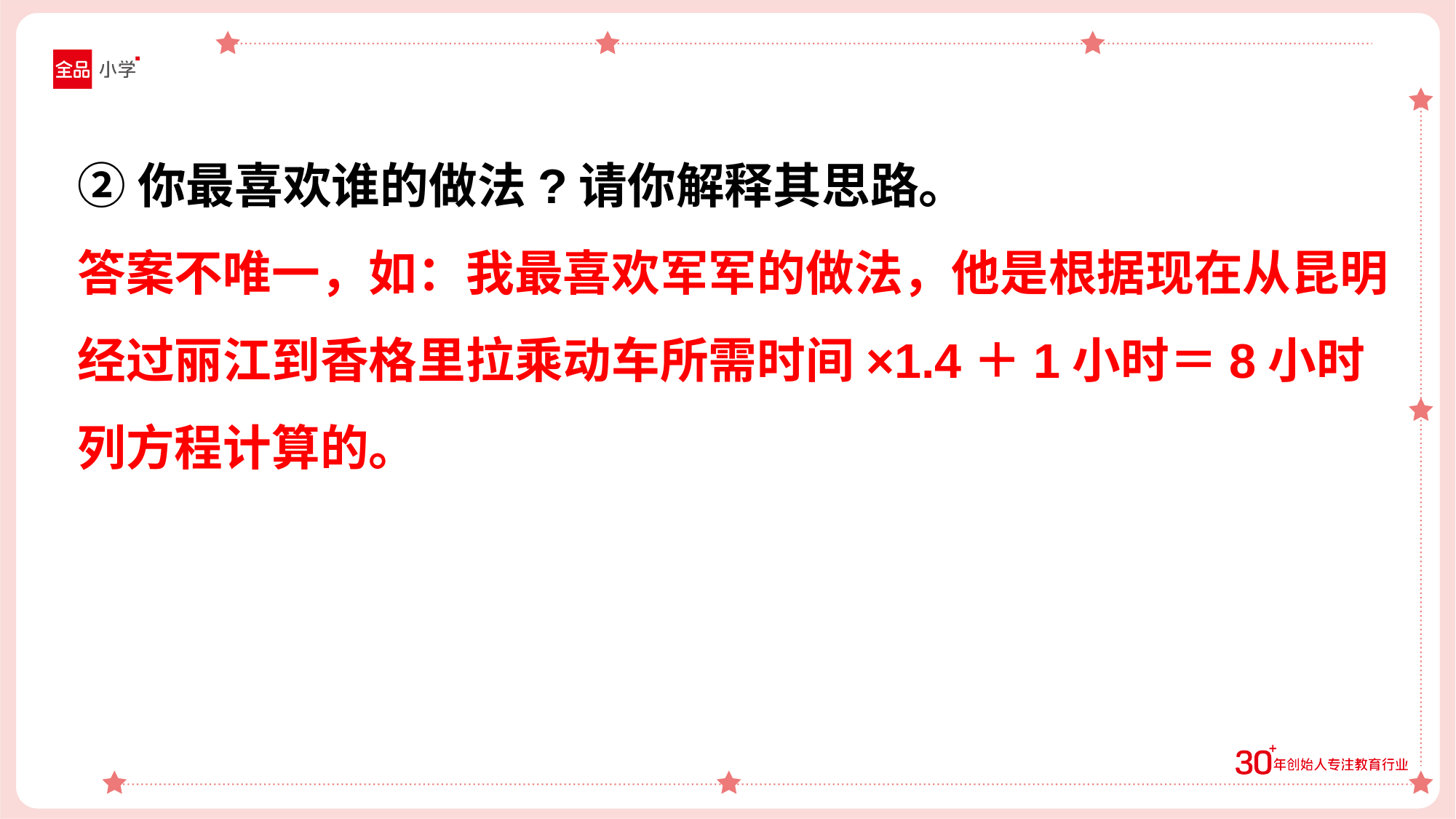

②你最喜欢谁的做法?请你解释其思路。
答案不唯一，如：我最喜欢军军的做法，他是根据现在从昆明经过丽江到香格里拉乘动车所需时间×1.4＋1小时＝8小时列方程计算的。